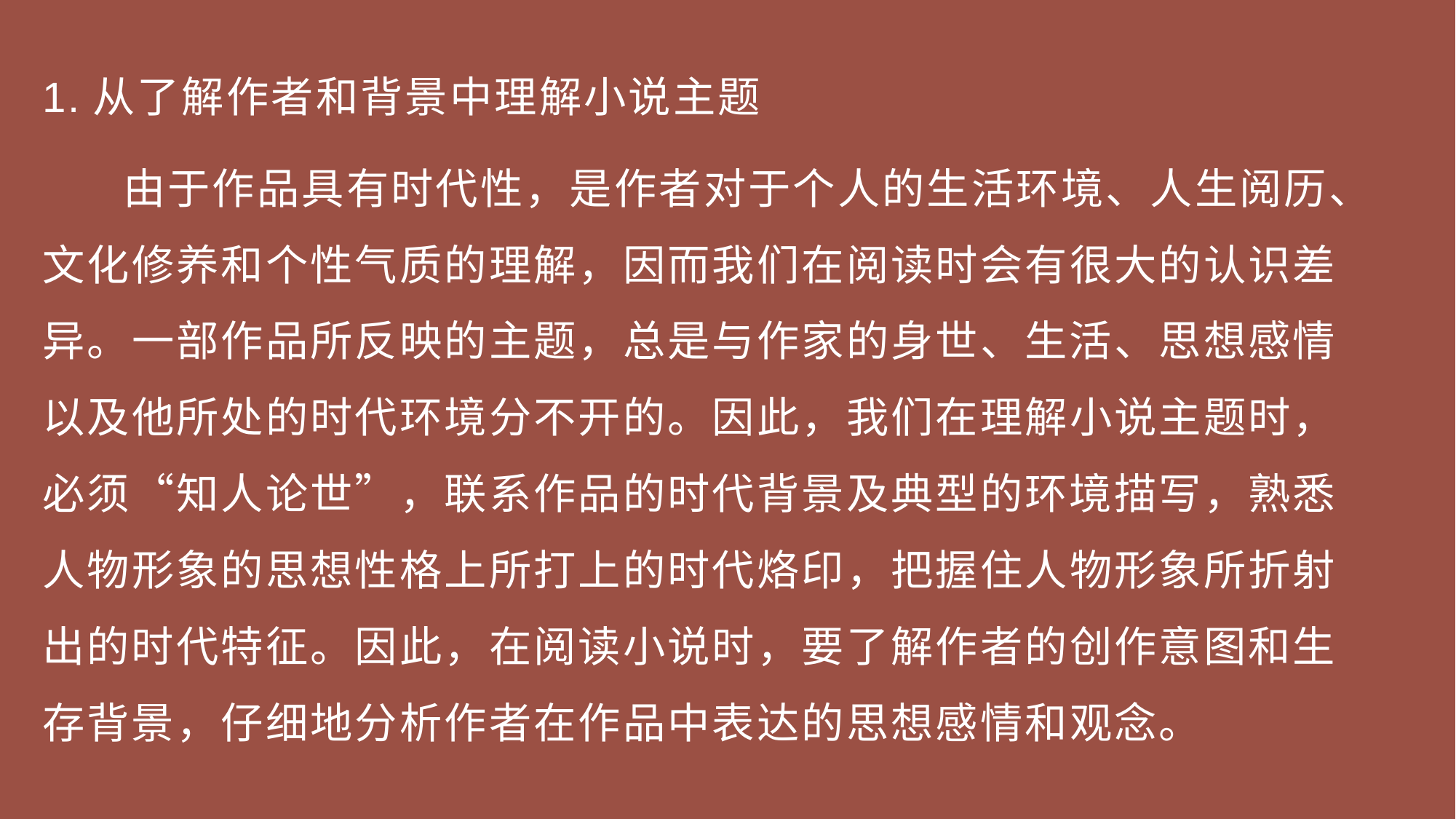

1.从了解作者和背景中理解小说主题
      由于作品具有时代性，是作者对于个人的生活环境、人生阅历、文化修养和个性气质的理解，因而我们在阅读时会有很大的认识差异。一部作品所反映的主题，总是与作家的身世、生活、思想感情以及他所处的时代环境分不开的。因此，我们在理解小说主题时，必须“知人论世”，联系作品的时代背景及典型的环境描写，熟悉人物形象的思想性格上所打上的时代烙印，把握住人物形象所折射出的时代特征。因此，在阅读小说时，要了解作者的创作意图和生存背景，仔细地分析作者在作品中表达的思想感情和观念。